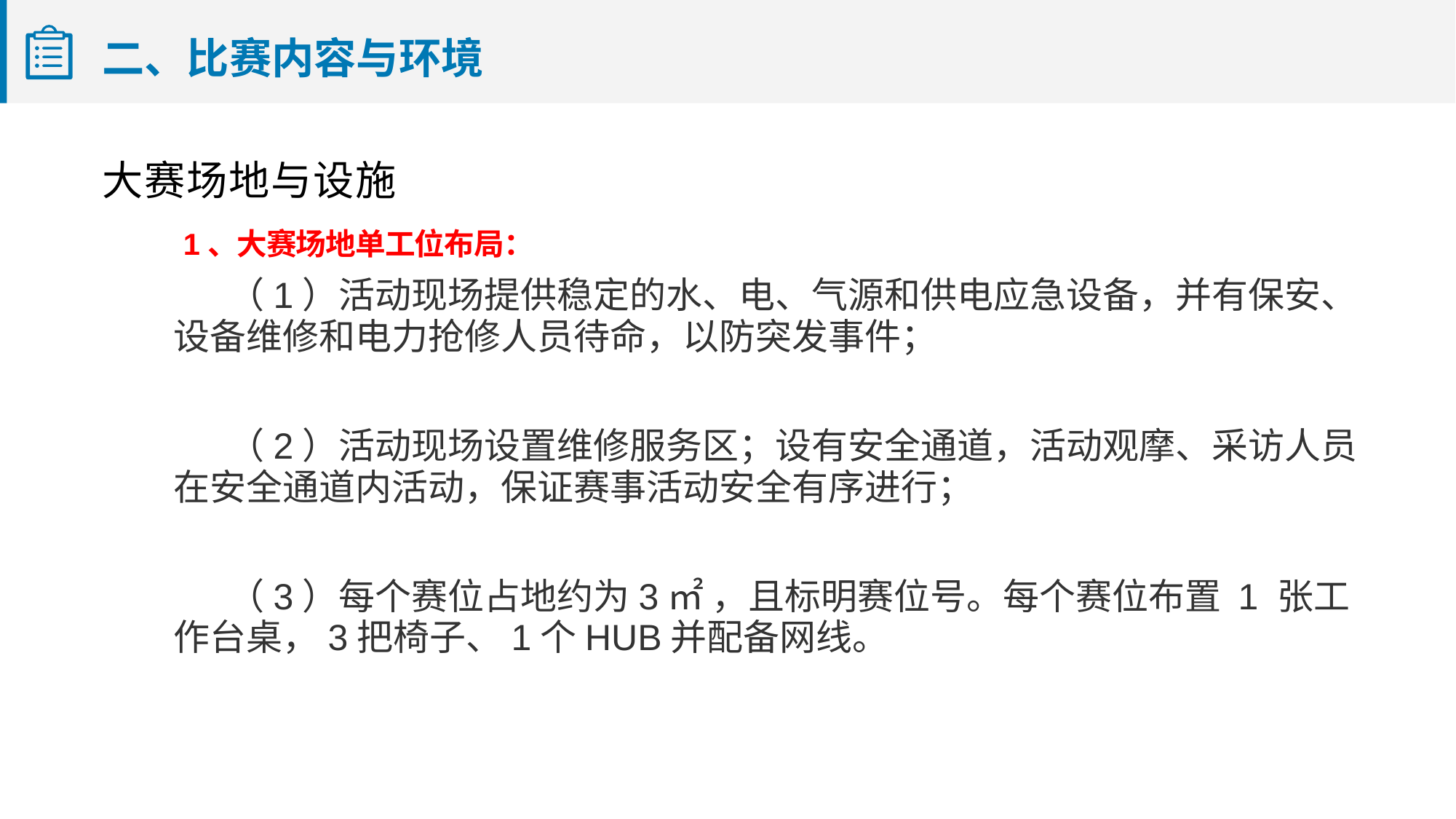

# 二、比赛内容与环境
大赛场地与设施
1、大赛场地单工位布局：
（1）活动现场提供稳定的水、电、气源和供电应急设备，并有保安、设备维修和电力抢修人员待命，以防突发事件；

（2）活动现场设置维修服务区；设有安全通道，活动观摩、采访人员在安全通道内活动，保证赛事活动安全有序进行；

（3）每个赛位占地约为3㎡ ，且标明赛位号。每个赛位布置 1 张工作台桌，3把椅子、1个HUB并配备网线。